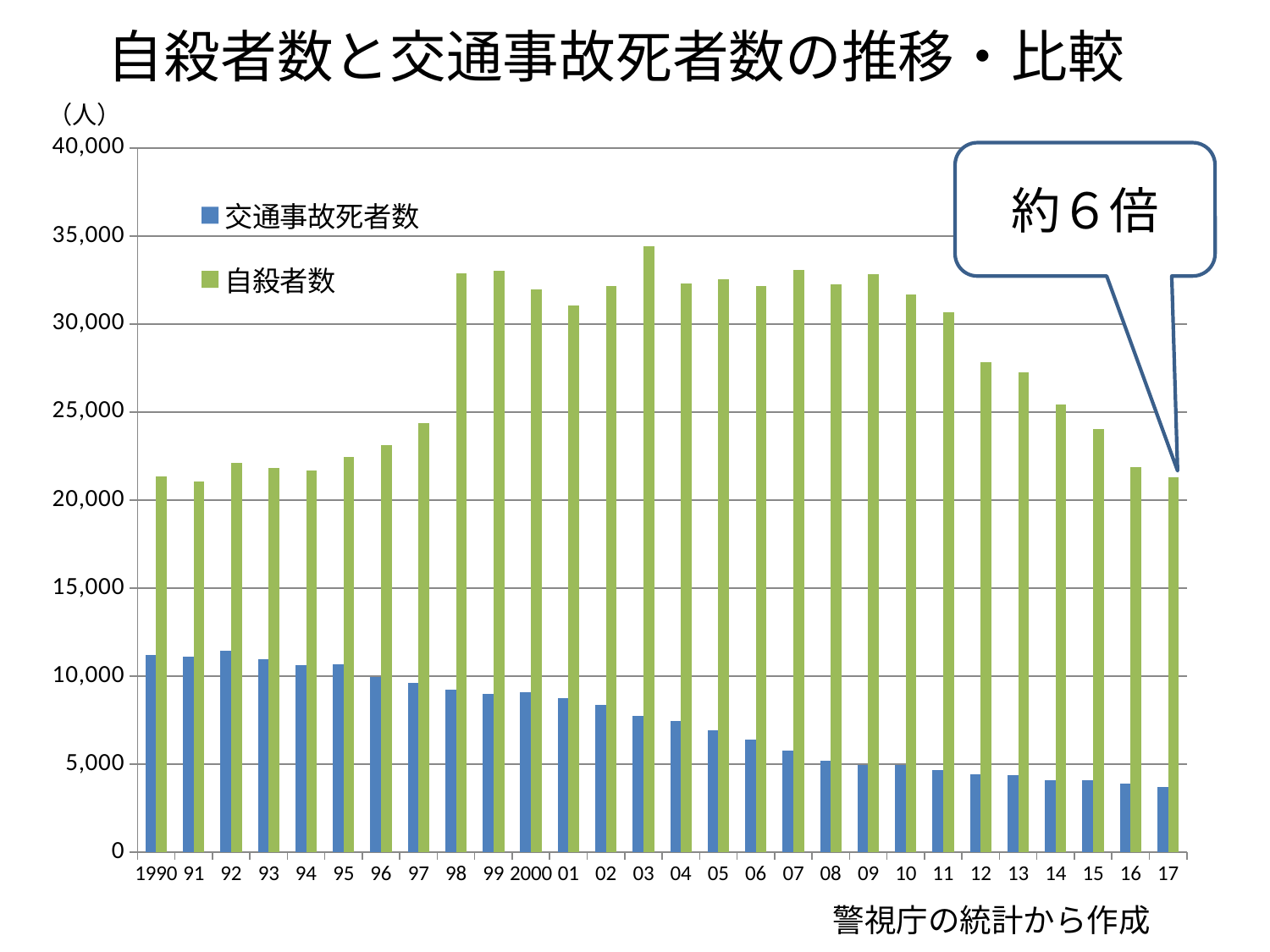

自殺者数と交通事故死者数の推移・比較
（人）

### Chart

| Category | 交通事故死者数 | 自殺者数 |
|---|---|---|
| 1990 | 11227.0 | 21346.0 |
| 91 | 11109.0 | 21084.0 |
| 92 | 11452.0 | 22104.0 |
| 93 | 10945.0 | 21851.0 |
| 94 | 10653.0 | 21679.0 |
| 95 | 10684.0 | 22445.0 |
| 96 | 9943.0 | 23104.0 |
| 97 | 9642.0 | 24391.0 |
| 98 | 9214.0 | 32863.0 |
| 99 | 9012.0 | 33048.0 |
| 2000 | 9073.0 | 31957.0 |
| 01 | 8757.0 | 31042.0 |
| 02 | 8396.0 | 32143.0 |
| 03 | 7768.0 | 34427.0 |
| 04 | 7436.0 | 32325.0 |
| 05 | 6937.0 | 32552.0 |
| 06 | 6415.0 | 32155.0 |
| 07 | 5796.0 | 33093.0 |
| 08 | 5209.0 | 32249.0 |
| 09 | 4979.0 | 32845.0 |
| 10 | 4948.0 | 31690.0 |
| 11 | 4691.0 | 30651.0 |
| 12 | 4438.0 | 27858.0 |
| 13 | 4388.0 | 27283.0 |
| 14 | 4113.0 | 25427.0 |
| 15 | 4117.0 | 24025.0 |
| 16 | 3904.0 | 21897.0 |
| 17 | 3694.0 | 21321.0 |
約６倍
警視庁の統計から作成